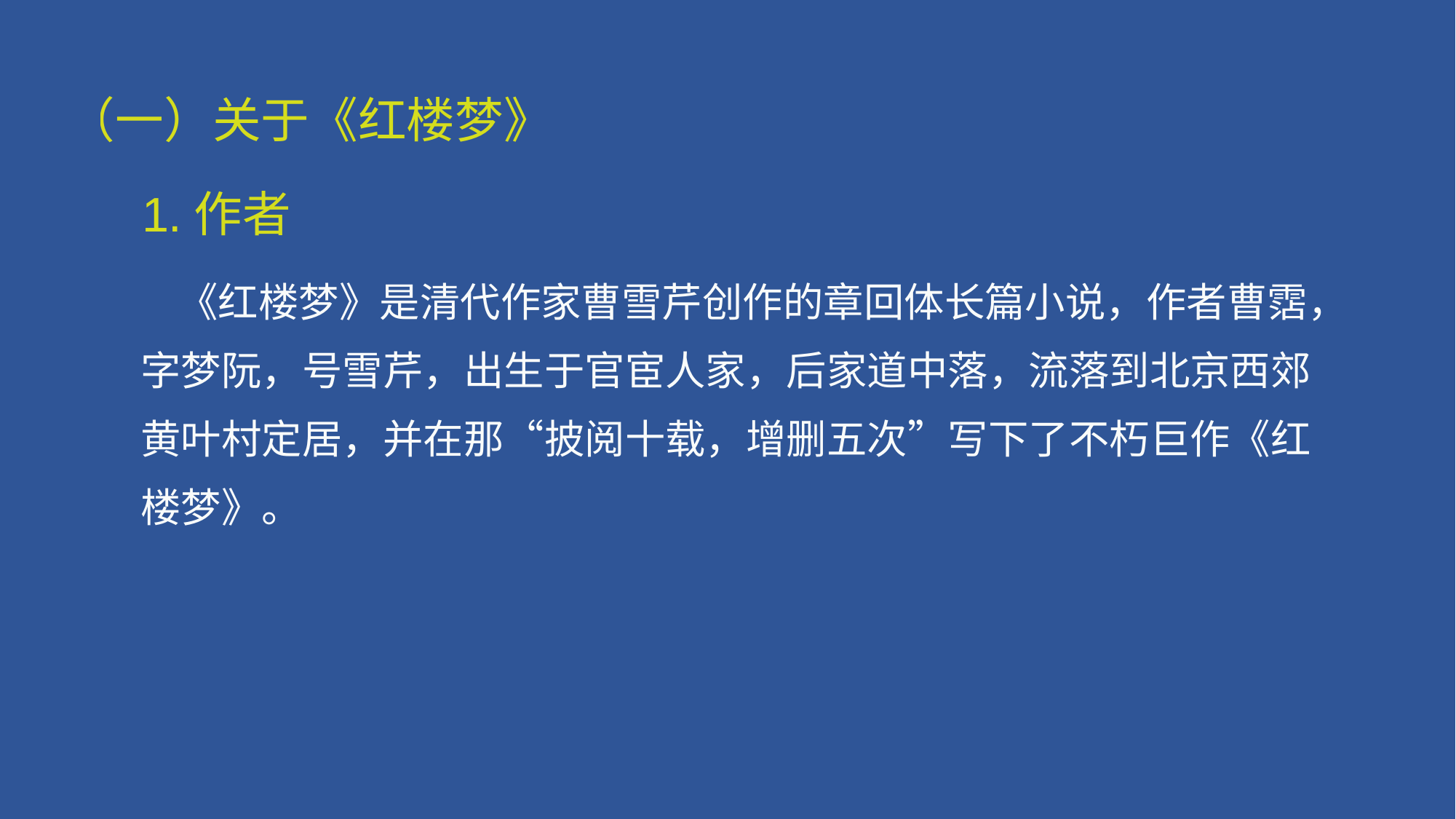

（一）关于《红楼梦》
1.作者
   《红楼梦》是清代作家曹雪芹创作的章回体长篇小说，作者曹霑，字梦阮，号雪芹，出生于官宦人家，后家道中落，流落到北京西郊黄叶村定居，并在那“披阅十载，增删五次”写下了不朽巨作《红楼梦》。